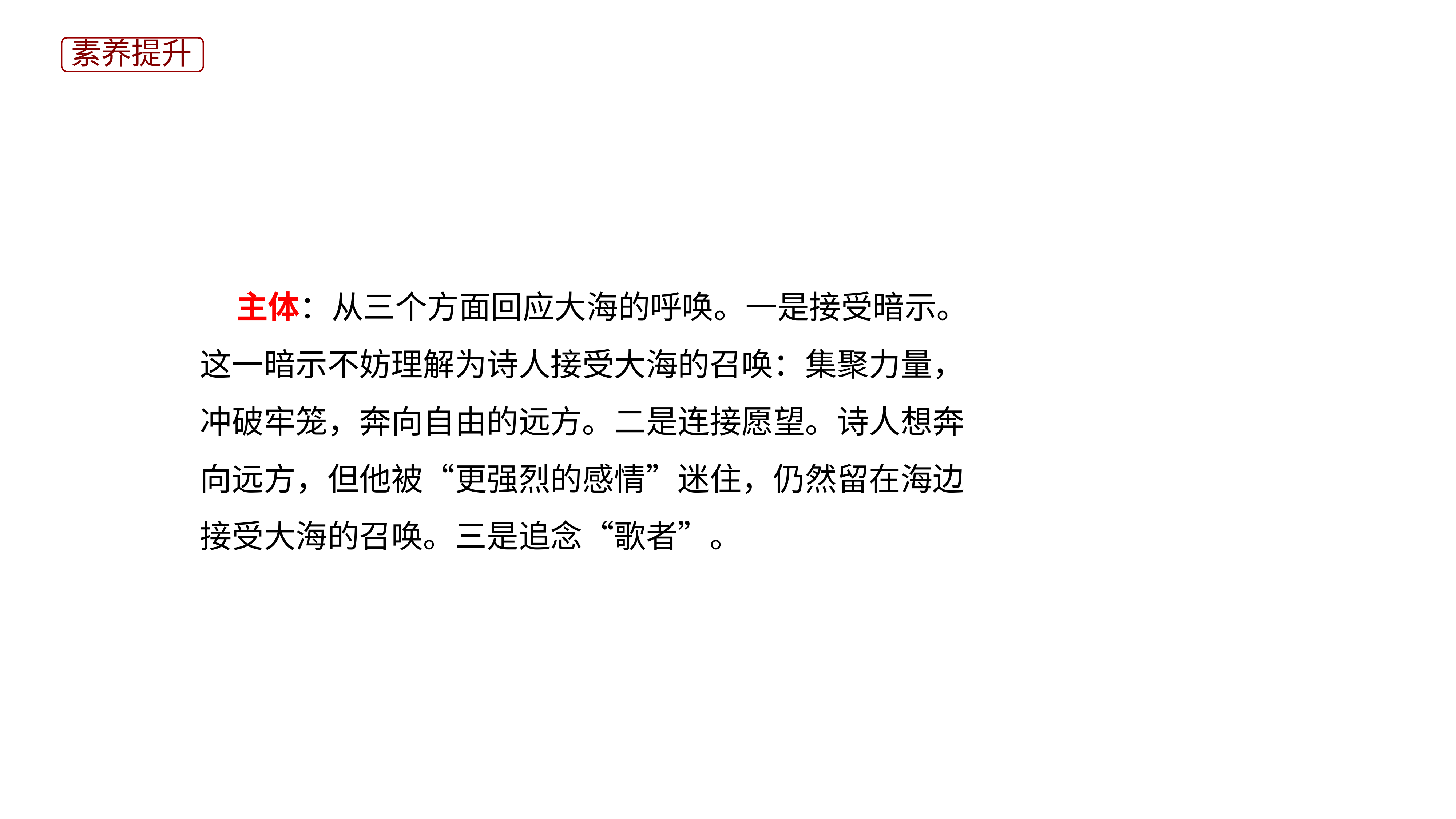

素养提升

01
    主体：从三个方面回应大海的呼唤。一是接受暗示。这一暗示不妨理解为诗人接受大海的召唤：集聚力量，冲破牢笼，奔向自由的远方。二是连接愿望。诗人想奔向远方，但他被“更强烈的感情”迷住，仍然留在海边接受大海的召唤。三是追念“歌者”。